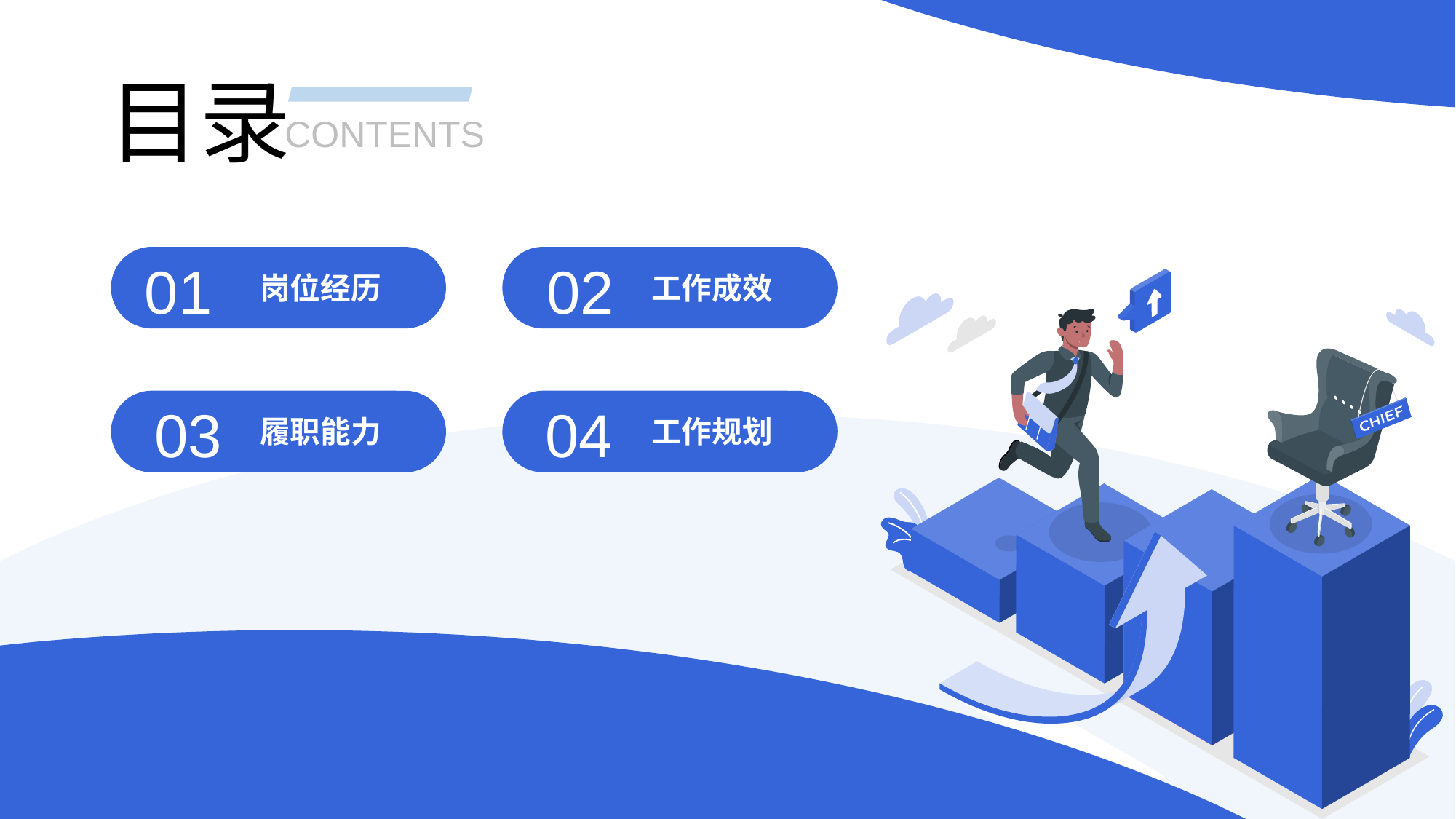

目录

CONTENTS

01
02
岗位经历
工作成效

03
04
履职能力
工作规划